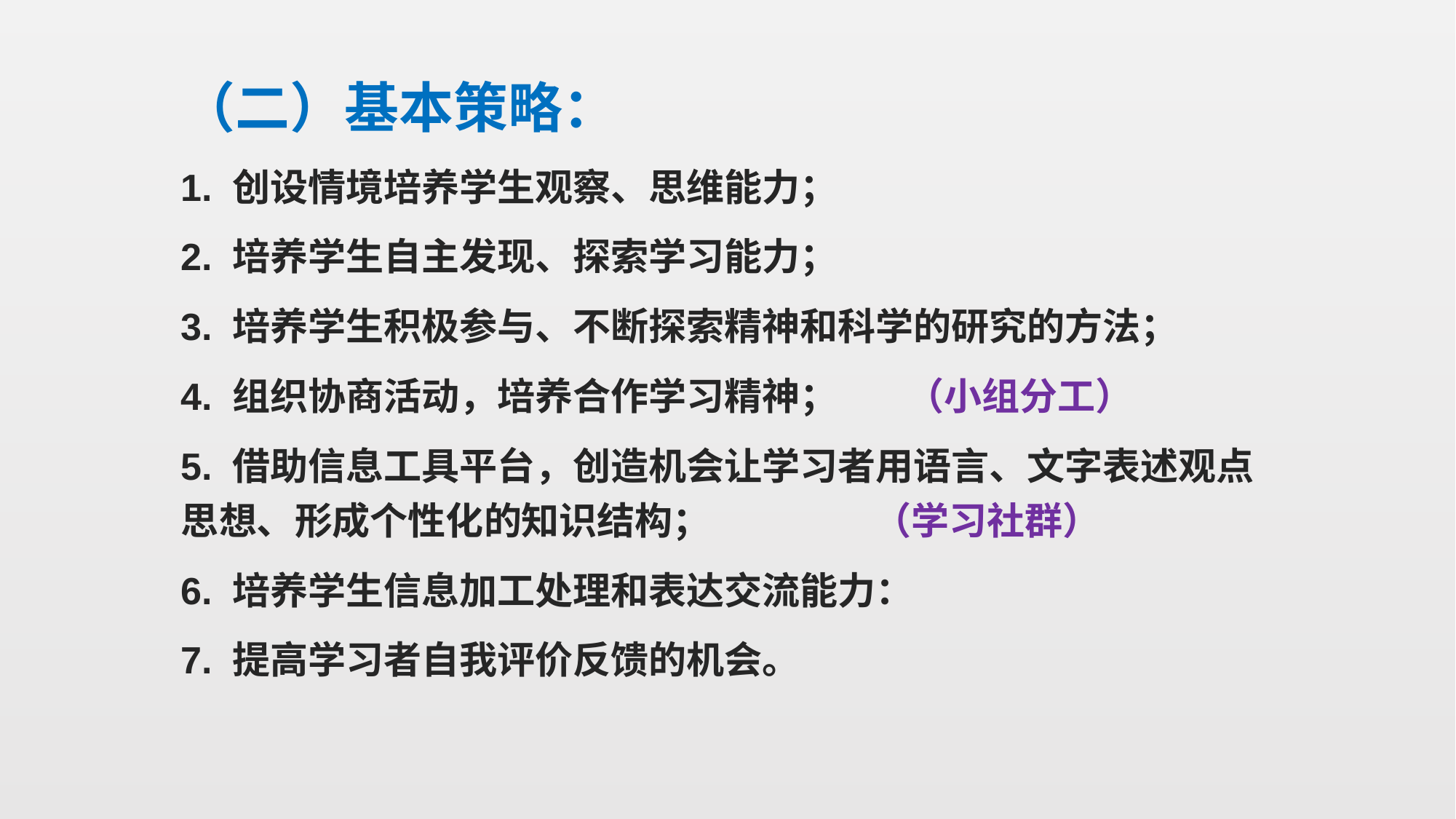

（二）基本策略：
1. 创设情境培养学生观察、思维能力；
2. 培养学生自主发现、探索学习能力；
3. 培养学生积极参与、不断探索精神和科学的研究的方法；
4. 组织协商活动，培养合作学习精神；        （小组分工）
5. 借助信息工具平台，创造机会让学习者用语言、文字表述观点思想、形成个性化的知识结构；                   （学习社群）
6. 培养学生信息加工处理和表达交流能力：
7. 提高学习者自我评价反馈的机会。